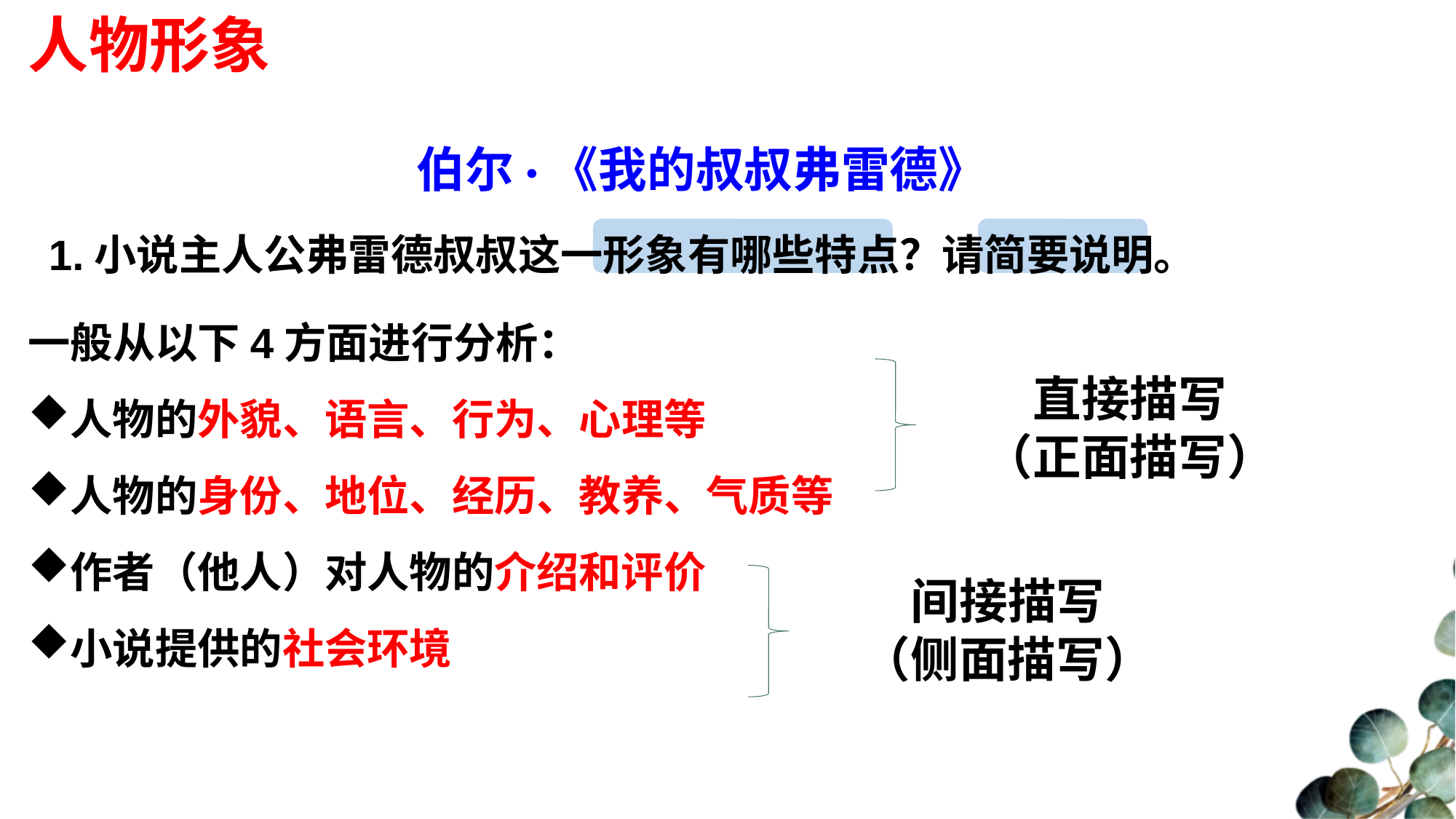

人物形象
伯尔·《我的叔叔弗雷德》
1.小说主人公弗雷德叔叔这一形象有哪些特点？请简要说明。

一般从以下4方面进行分析：
人物的外貌、语言、行为、心理等
人物的身份、地位、经历、教养、气质等
作者（他人）对人物的介绍和评价
小说提供的社会环境

直接描写
（正面描写）

间接描写
（侧面描写）